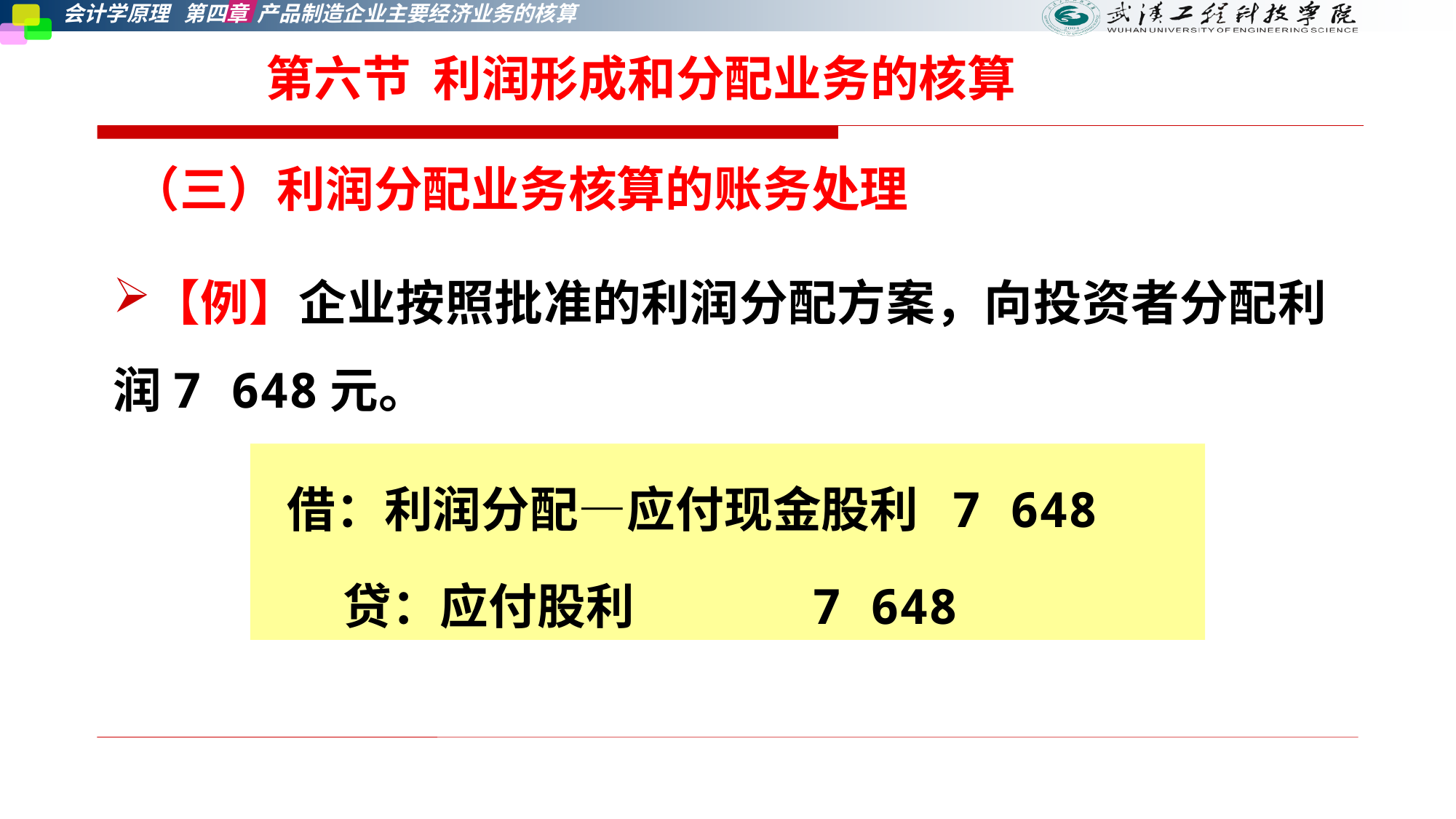

# 第六节  利润形成和分配业务的核算
（三）利润分配业务核算的账务处理

【例】企业按照批准的利润分配方案，向投资者分配利润7 648元。
借：利润分配—应付现金股利  7 648
    贷：应付股利               7 648